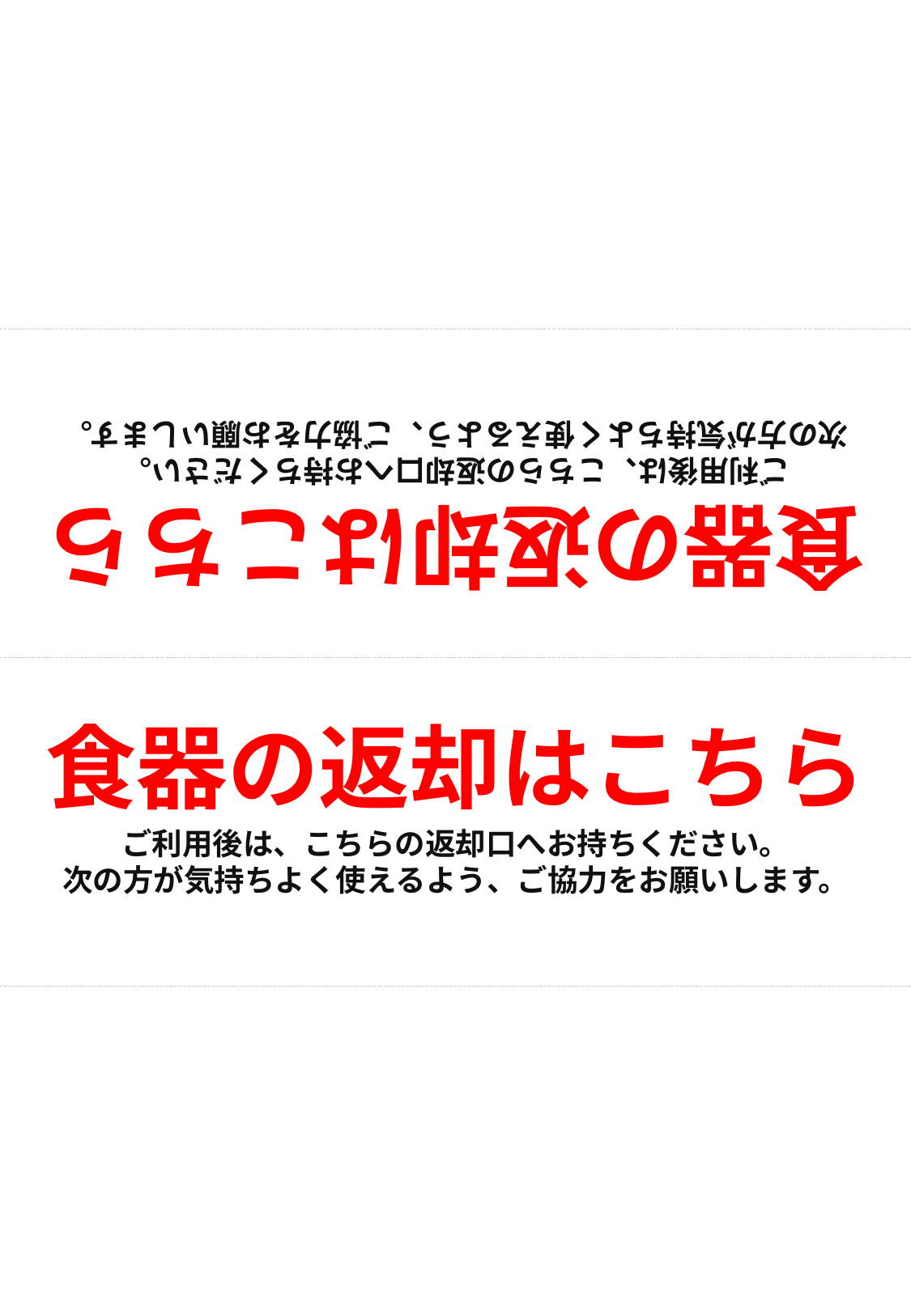

食器の返却はこちら
ご利用後は、こちらの返却口へお持ちください。
次の方が気持ちよく使えるよう、ご協力をお願いします。
食器の返却はこちら
ご利用後は、こちらの返却口へお持ちください。
次の方が気持ちよく使えるよう、ご協力をお願いします。